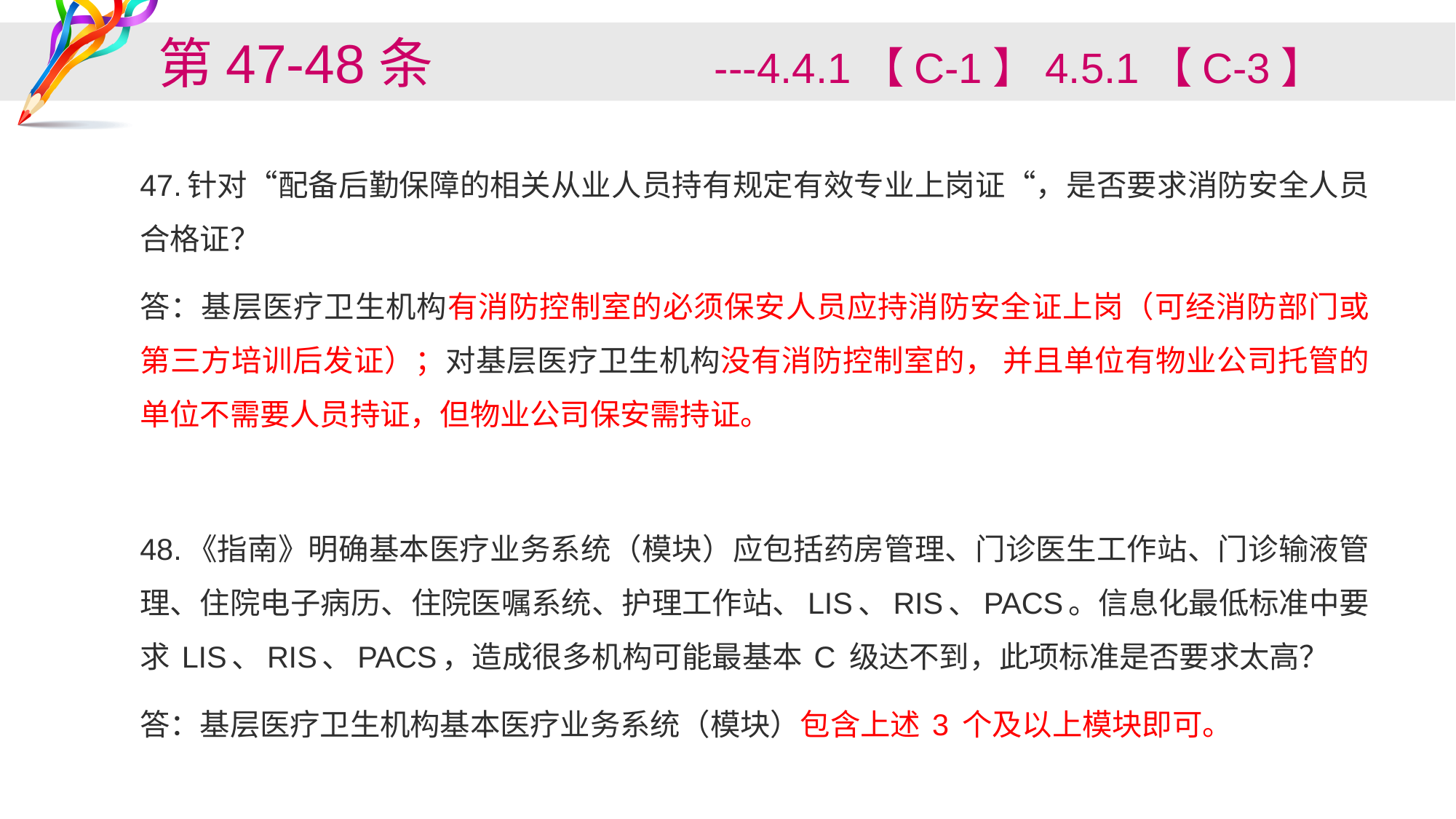

# 第47-48条                      ---4.4.1【C-1】4.5.1【C-3】
47.针对“配备后勤保障的相关从业人员持有规定有效专业上岗证“，是否要求消防安全人员合格证？
答：基层医疗卫生机构有消防控制室的必须保安人员应持消防安全证上岗（可经消防部门或第三方培训后发证）；对基层医疗卫生机构没有消防控制室的， 并且单位有物业公司托管的单位不需要人员持证，但物业公司保安需持证。

48.《指南》明确基本医疗业务系统（模块）应包括药房管理、门诊医生工作站、门诊输液管理、住院电子病历、住院医嘱系统、护理工作站、LIS、RIS、PACS。信息化最低标准中要求 LIS、RIS、PACS，造成很多机构可能最基本 C 级达不到，此项标准是否要求太高？
答：基层医疗卫生机构基本医疗业务系统（模块）包含上述 3 个及以上模块即可。